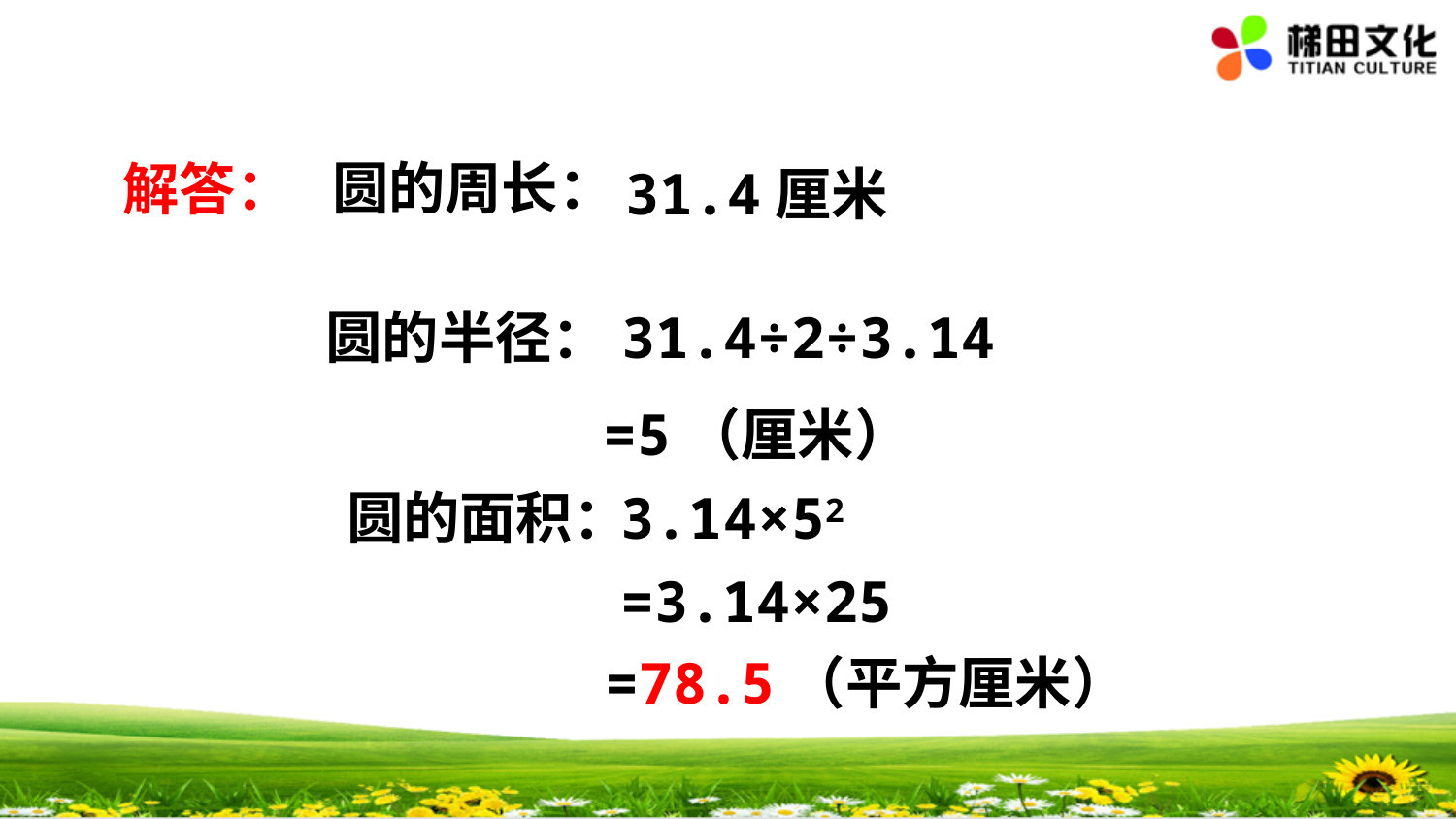

圆的周长：
解答：
31.4厘米
圆的半径：31.4÷2÷3.14
=5（厘米）
圆的面积：
3.14×52
=3.14×25
=78.5（平方厘米）